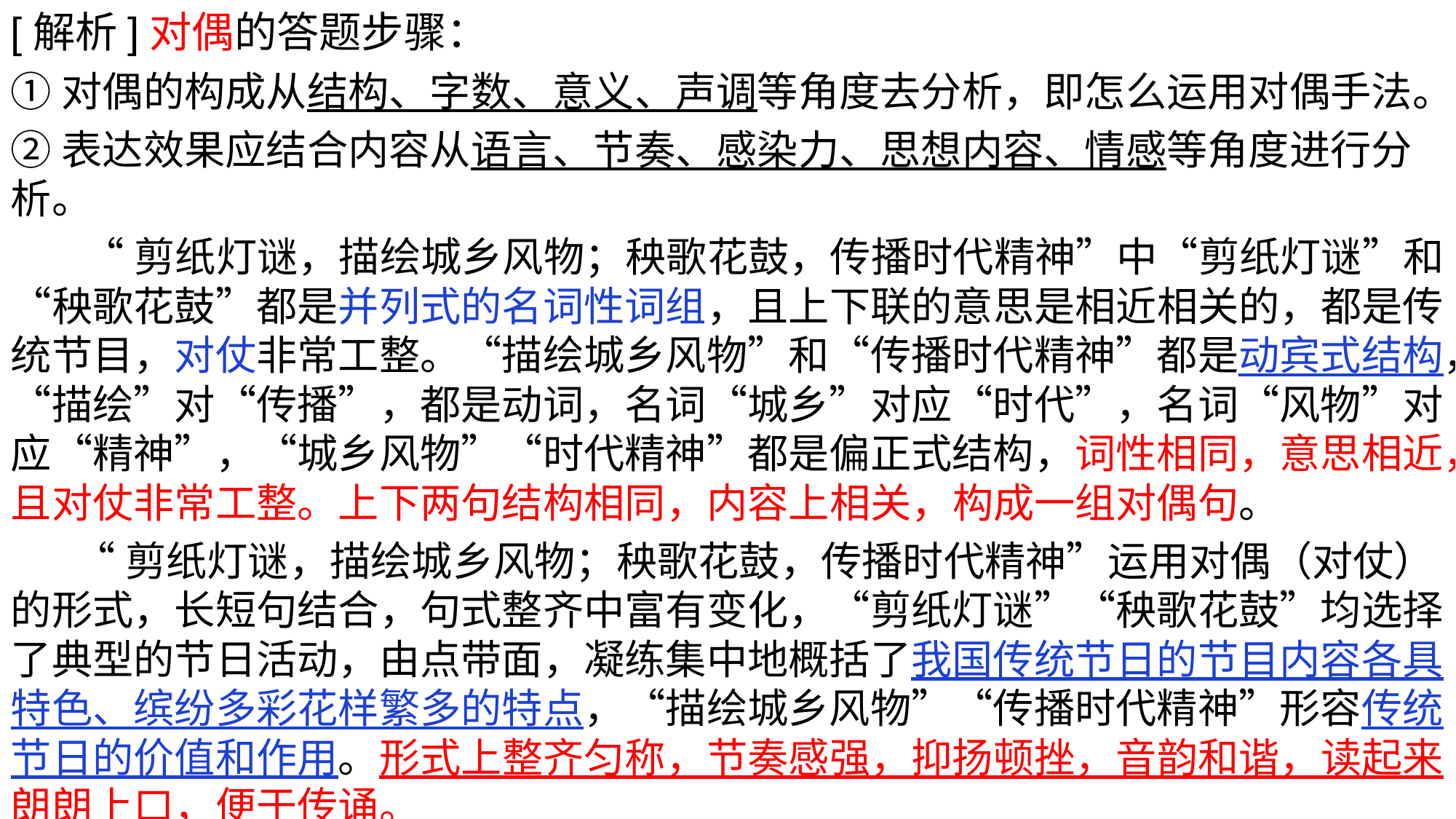

[解析]对偶的答题步骤：
①对偶的构成从结构、字数、意义、声调等角度去分析，即怎么运用对偶手法。
②表达效果应结合内容从语言、节奏、感染力、思想内容、情感等角度进行分析。
        “剪纸灯谜，描绘城乡风物；秧歌花鼓，传播时代精神”中“剪纸灯谜”和“秧歌花鼓”都是并列式的名词性词组，且上下联的意思是相近相关的，都是传统节目，对仗非常工整。“描绘城乡风物”和“传播时代精神”都是动宾式结构，“描绘”对“传播”，都是动词，名词“城乡”对应“时代”，名词“风物”对应“精神”，“城乡风物”“时代精神”都是偏正式结构，词性相同，意思相近，且对仗非常工整。上下两句结构相同，内容上相关，构成一组对偶句。
       “剪纸灯谜，描绘城乡风物；秧歌花鼓，传播时代精神”运用对偶（对仗）的形式，长短句结合，句式整齐中富有变化，“剪纸灯谜”“秧歌花鼓”均选择了典型的节日活动，由点带面，凝练集中地概括了我国传统节日的节目内容各具特色、缤纷多彩花样繁多的特点，“描绘城乡风物”“传播时代精神”形容传统节日的价值和作用。形式上整齐匀称，节奏感强，抑扬顿挫，音韵和谐，读起来朗朗上口，便于传诵。